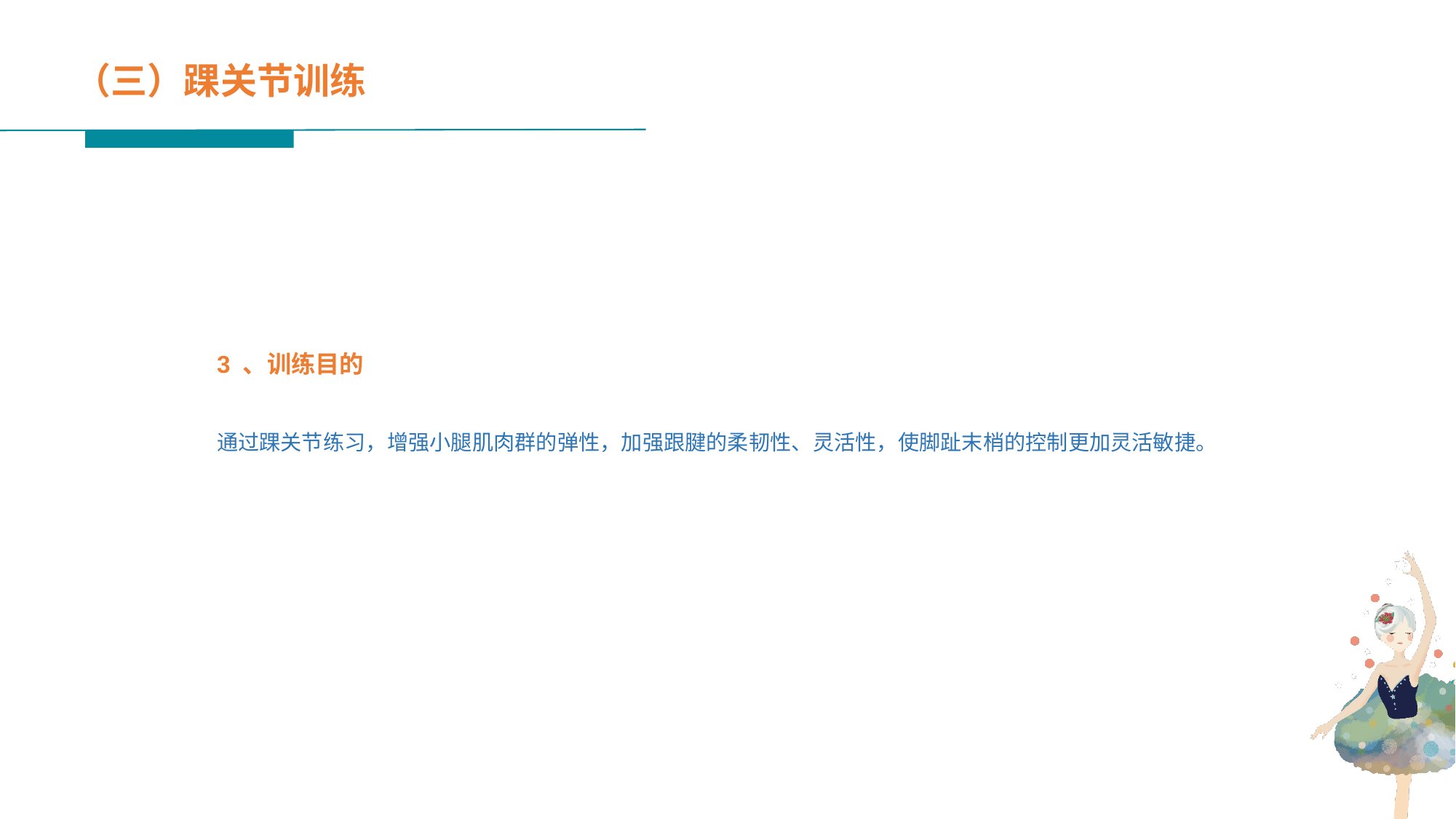

（三）踝关节训练

3 、训练目的

通过踝关节练习，增强小腿肌肉群的弹性，加强跟腱的柔韧性、灵活性，使脚趾末梢的控制更加灵活敏捷。